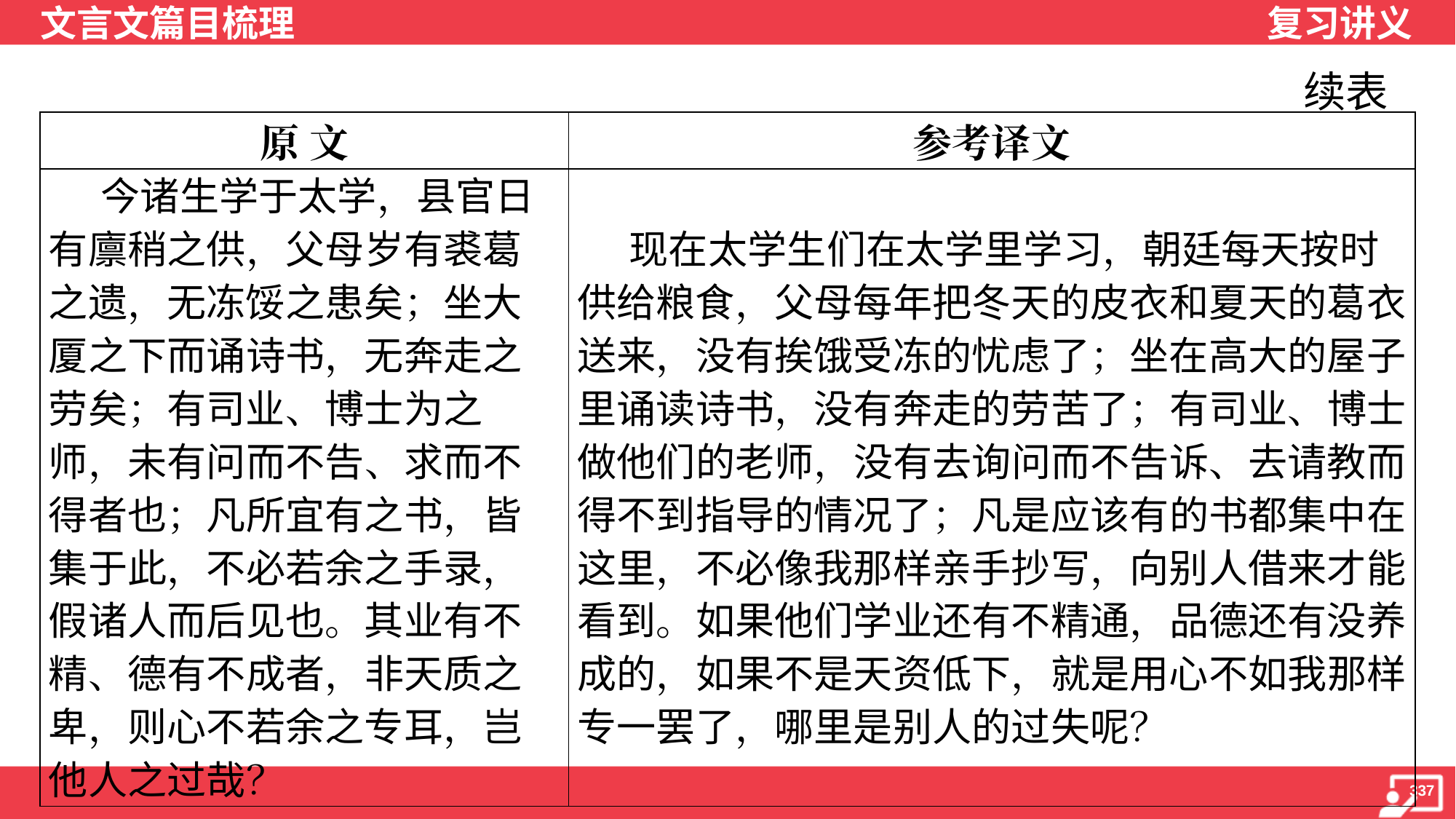

续表
| 原 文 | 参考译文 |
| --- | --- |
| 今诸生学于太学，县官日有廪稍之供，父母岁有裘葛之遗，无冻馁之患矣；坐大厦之下而诵诗书，无奔走之劳矣；有司业、博士为之师，未有问而不告、求而不得者也；凡所宜有之书，皆集于此，不必若余之手录，假诸人而后见也。其业有不精、德有不成者，非天质之卑，则心不若余之专耳，岂他人之过哉？ | 现在太学生们在太学里学习，朝廷每天按时供给粮食，父母每年把冬天的皮衣和夏天的葛衣送来，没有挨饿受冻的忧虑了；坐在高大的屋子里诵读诗书，没有奔走的劳苦了；有司业、博士做他们的老师，没有去询问而不告诉、去请教而得不到指导的情况了；凡是应该有的书都集中在这里，不必像我那样亲手抄写，向别人借来才能看到。如果他们学业还有不精通，品德还有没养成的，如果不是天资低下，就是用心不如我那样专一罢了，哪里是别人的过失呢？ |